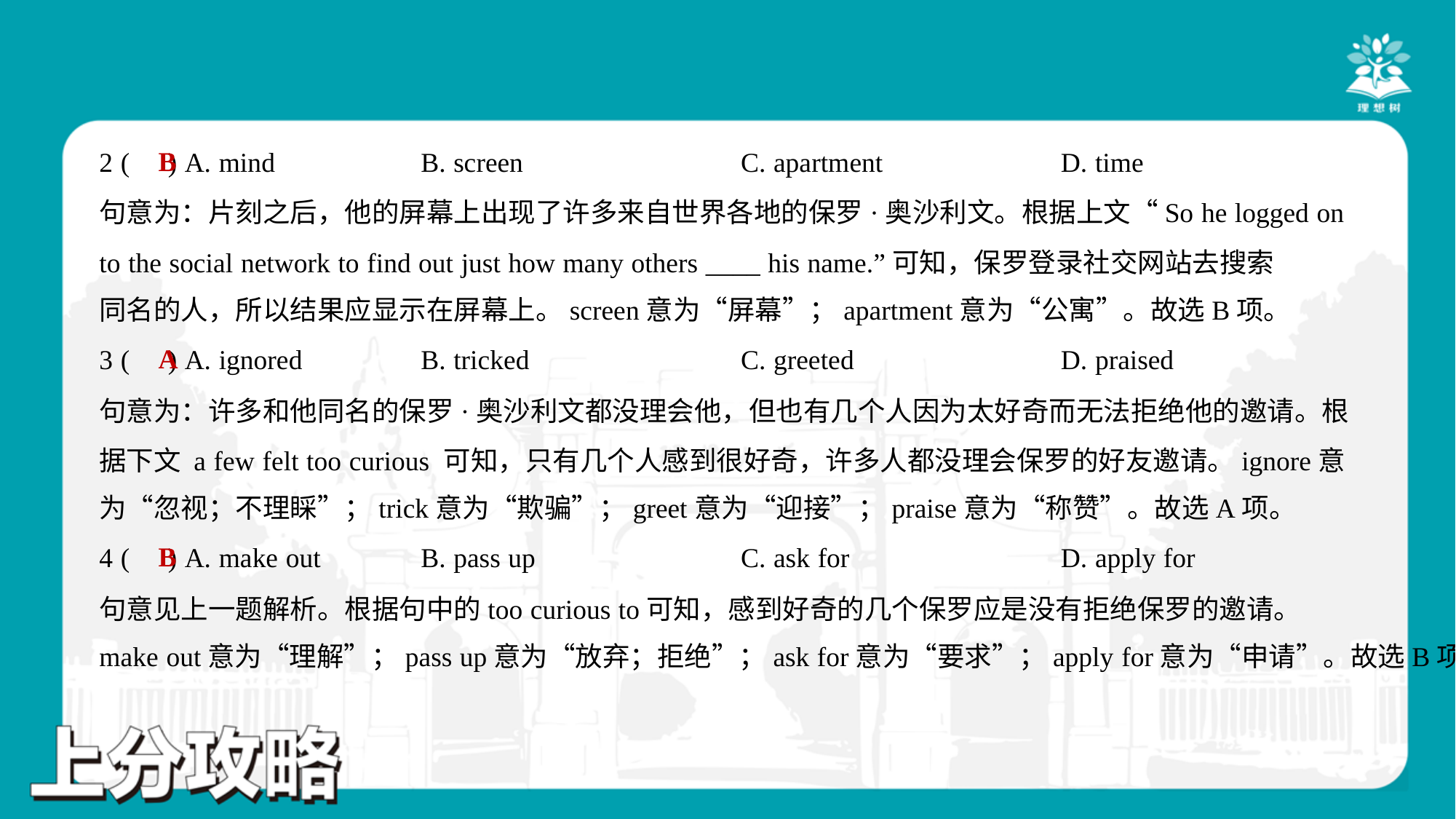

B
2 (     ) A. mind	B. screen	C. apartment	D. time
句意为：片刻之后，他的屏幕上出现了许多来自世界各地的保罗·奥沙利文。根据上文“So he logged on
to the social network to find out just how many others ____ his name.”可知，保罗登录社交网站去搜索
同名的人，所以结果应显示在屏幕上。screen意为“屏幕”；apartment意为“公寓”。故选B项。
A
3 (     ) A. ignored	B. tricked	C. greeted	D. praised
句意为：许多和他同名的保罗·奥沙利文都没理会他，但也有几个人因为太好奇而无法拒绝他的邀请。根
据下文 a few felt too curious 可知，只有几个人感到很好奇，许多人都没理会保罗的好友邀请。ignore意
为“忽视；不理睬”；trick意为“欺骗”；greet意为“迎接”；praise意为“称赞”。故选A项。
B
4 (     ) A. make out	B. pass up	C. ask for	D. apply for
句意见上一题解析。根据句中的too curious to可知，感到好奇的几个保罗应是没有拒绝保罗的邀请。
make out意为“理解”；pass up意为“放弃；拒绝”；ask for意为“要求”；apply for意为“申请”。故选B项。